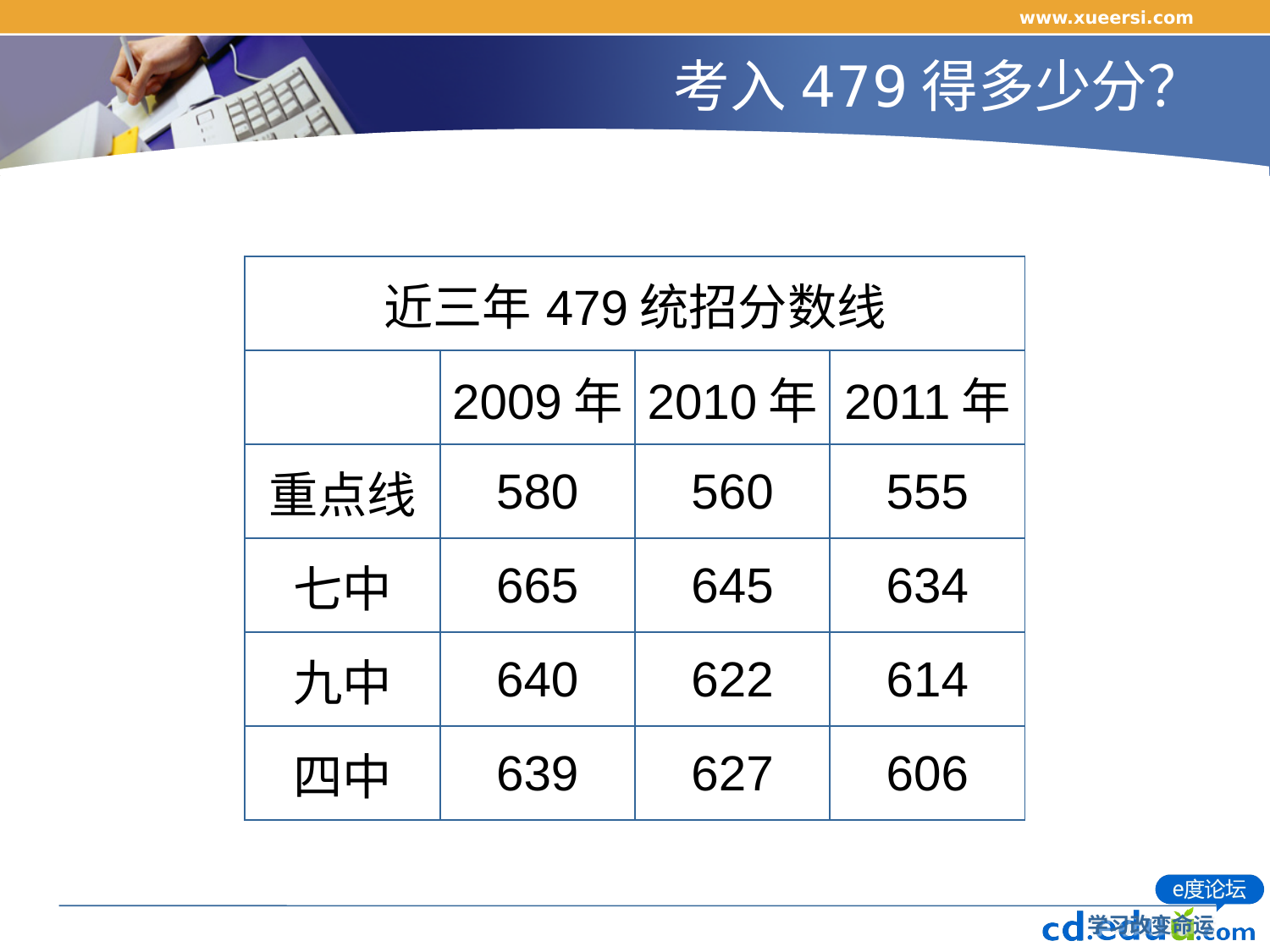

www.xueersi.com
# 考入479得多少分？
| 近三年479统招分数线 |  |  |  |
| --- | --- | --- | --- |
|  | 2009年 | 2010年 | 2011年 |
| 重点线 | 580 | 560 | 555 |
| 七中 | 665 | 645 | 634 |
| 九中 | 640 | 622 | 614 |
| 四中 | 639 | 627 | 606 |
学习改变命运